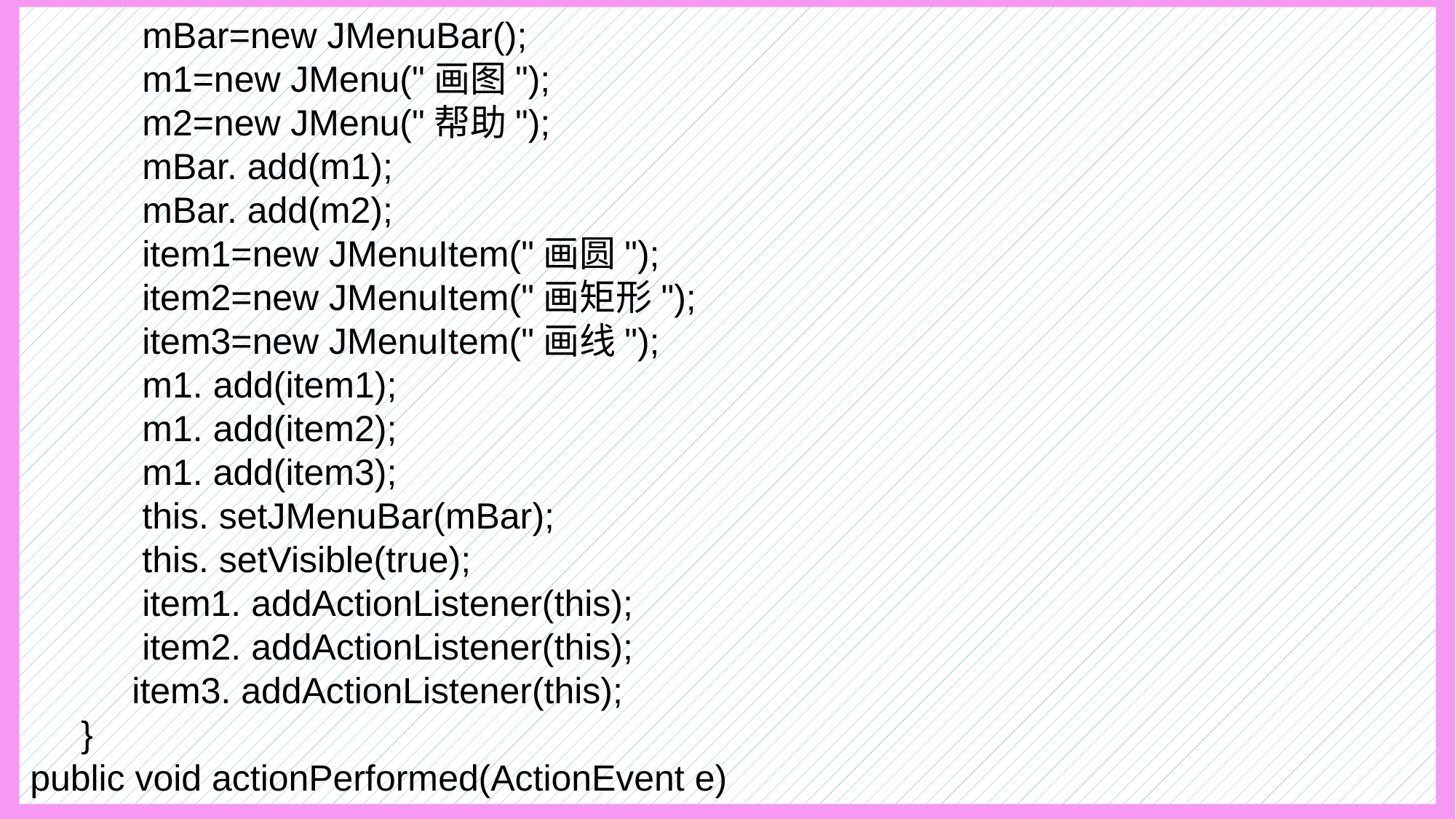

mBar=new JMenuBar();
           m1=new JMenu("画图");
           m2=new JMenu("帮助");
           mBar. add(m1);
           mBar. add(m2);
           item1=new JMenuItem("画圆");
           item2=new JMenuItem("画矩形");
           item3=new JMenuItem("画线");
           m1. add(item1);
           m1. add(item2);
           m1. add(item3);
           this. setJMenuBar(mBar);
           this. setVisible(true);
           item1. addActionListener(this);
           item2. addActionListener(this);
          item3. addActionListener(this);
     }
public void actionPerformed(ActionEvent e)